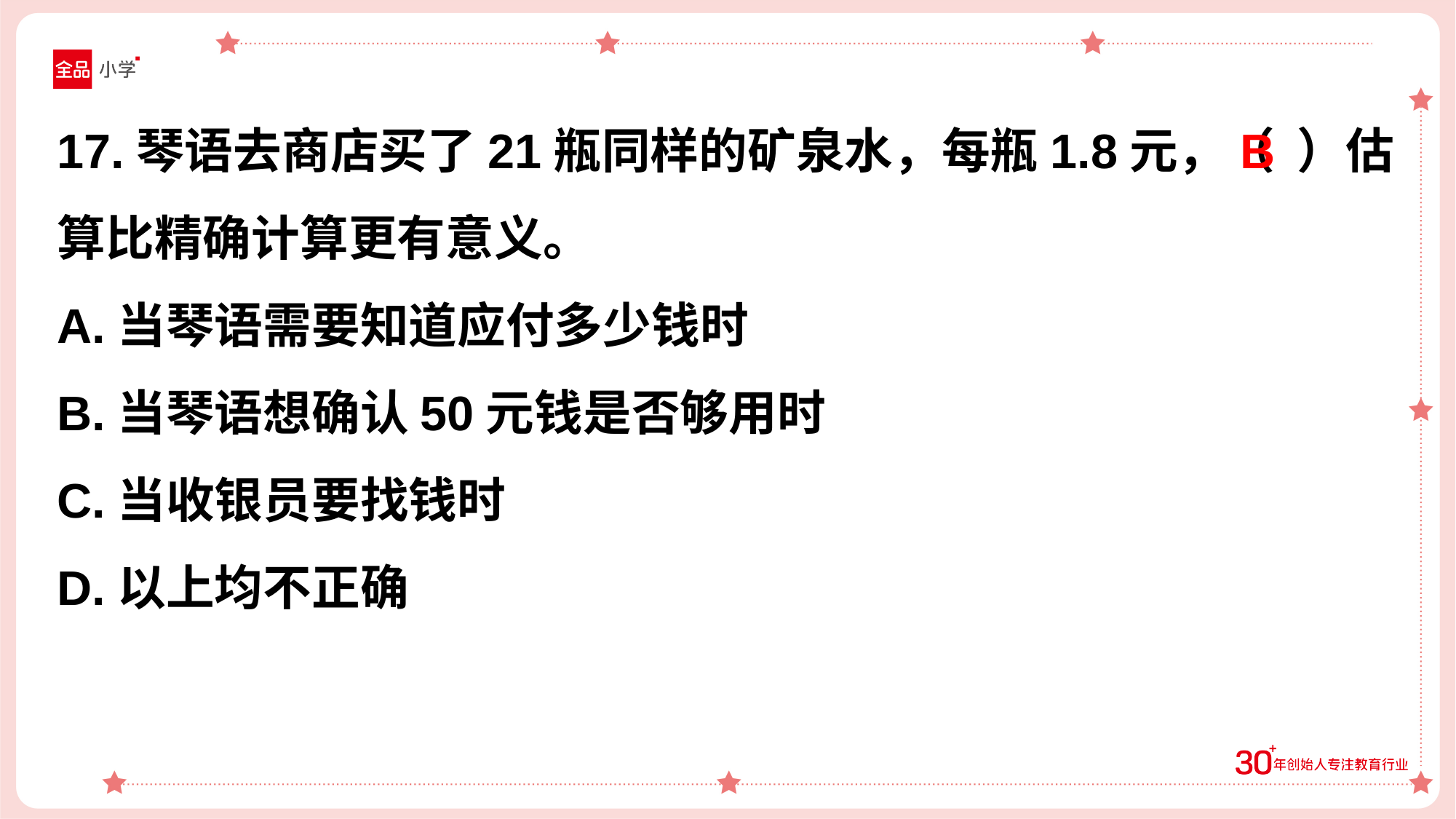

17.琴语去商店买了21瓶同样的矿泉水，每瓶1.8元，（  ）估
算比精确计算更有意义。
A.当琴语需要知道应付多少钱时
B.当琴语想确认50元钱是否够用时
C.当收银员要找钱时
D.以上均不正确
B